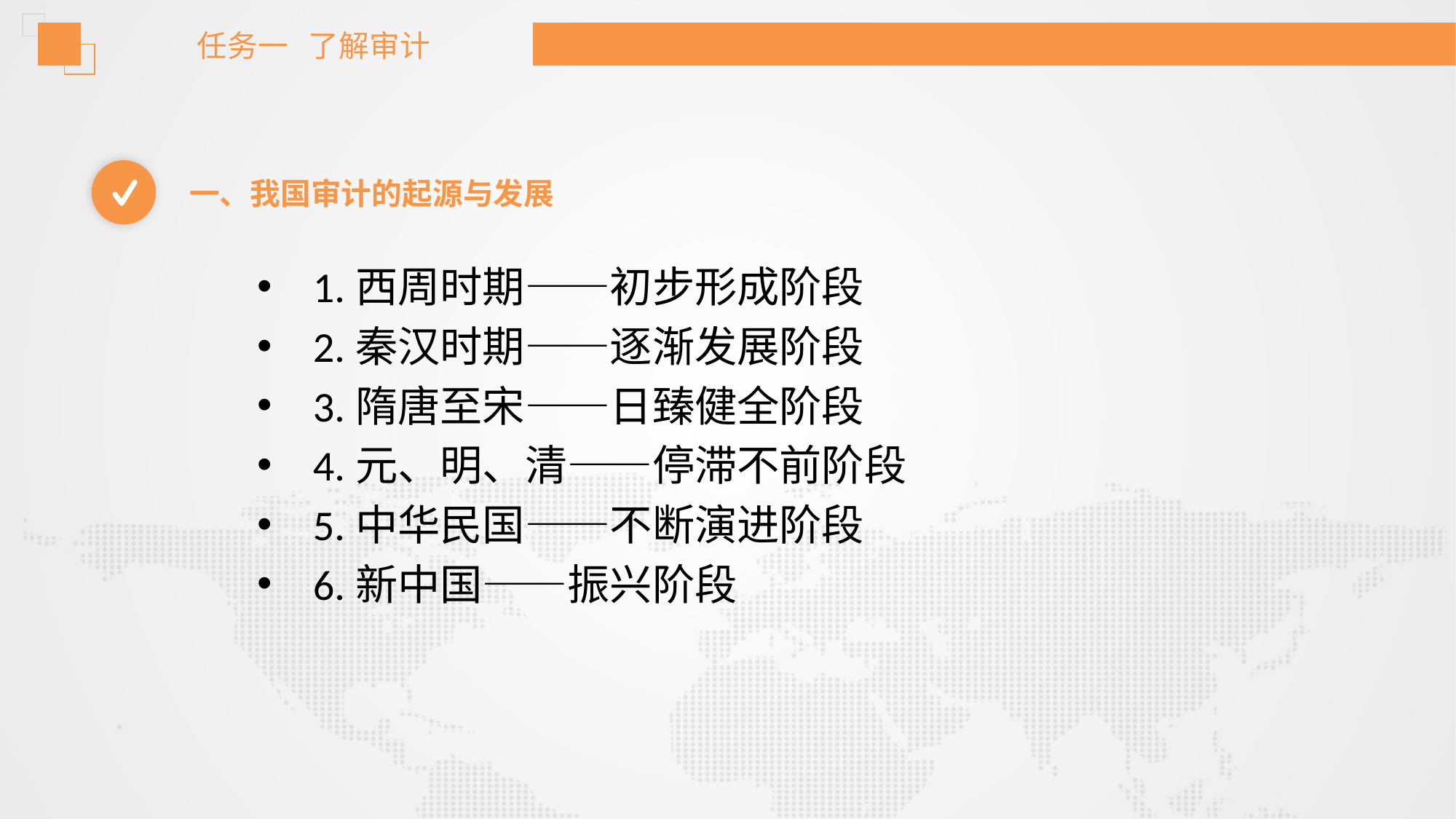

任务一   了解审计

一、我国审计的起源与发展

1.西周时期——初步形成阶段
2.秦汉时期——逐渐发展阶段
3.隋唐至宋——日臻健全阶段
4.元、明、清——停滞不前阶段
5.中华民国——不断演进阶段
6.新中国——振兴阶段